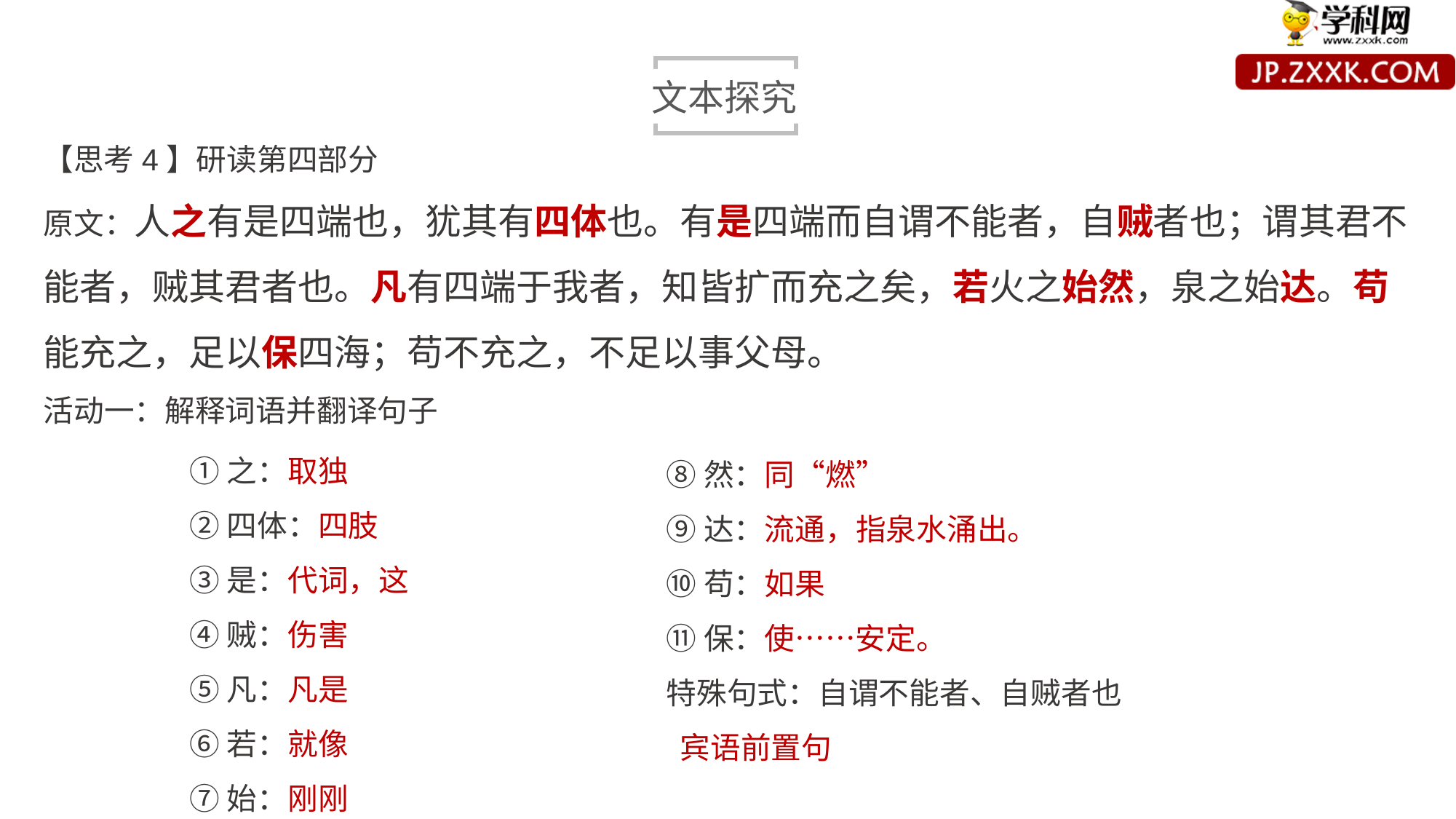

文本探究
【思考4】研读第四部分
原文：人之有是四端也，犹其有四体也。有是四端而自谓不能者，自贼者也；谓其君不能者，贼其君者也。凡有四端于我者，知皆扩而充之矣，若火之始然，泉之始达。苟能充之，足以保四海；苟不充之，不足以事父母。
活动一：解释词语并翻译句子
①之：取独
②四体：四肢
③是：代词，这
④贼：伤害
⑤凡：凡是
⑥若：就像
⑦始：刚刚
⑧然：同“燃”
⑨达：流通，指泉水涌出。
⑩苟：如果
⑪保：使……安定。
特殊句式：自谓不能者、自贼者也
 宾语前置句